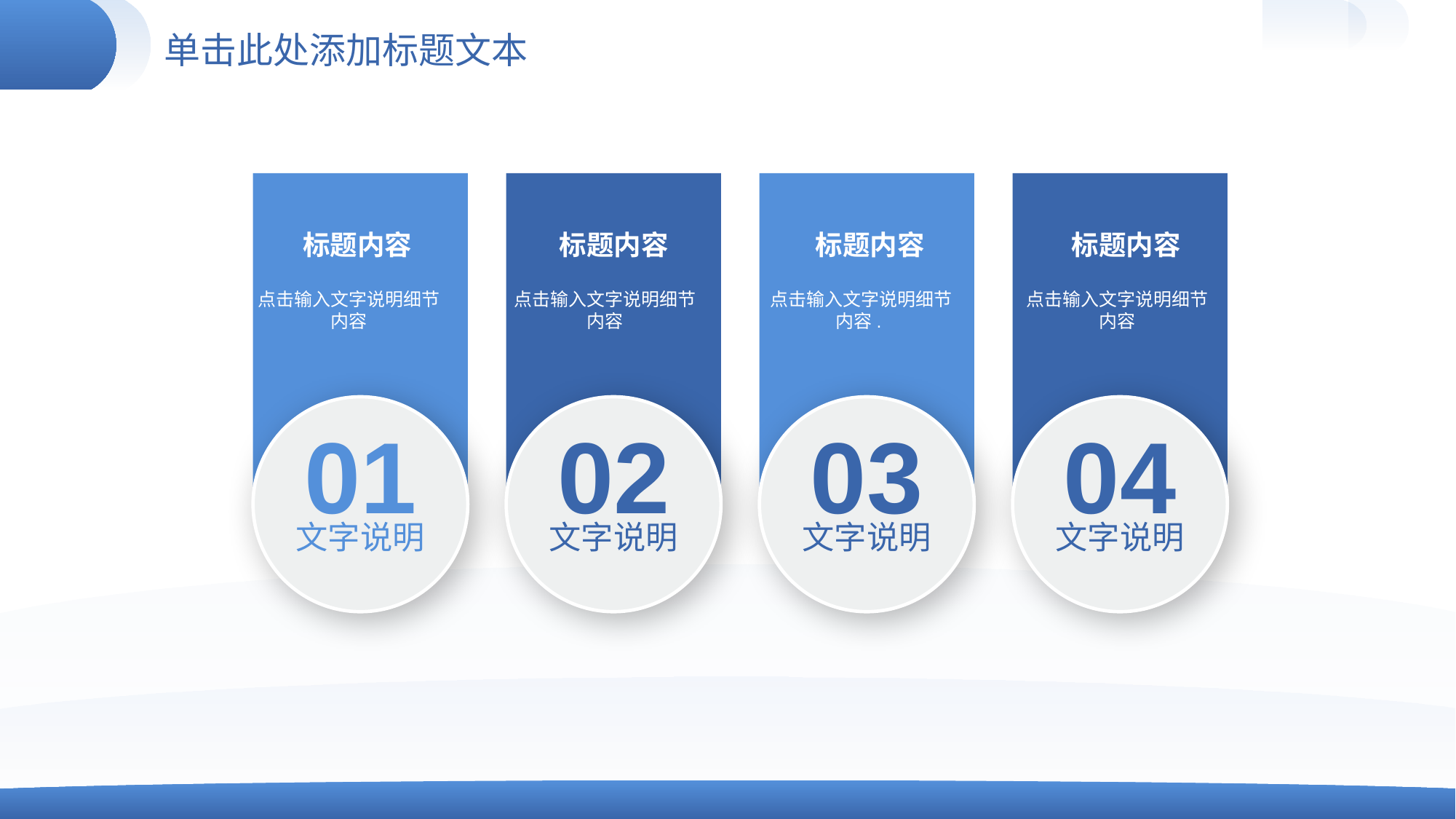

# 单击此处添加标题文本
标题内容
点击输入文字说明细节内容
标题内容
点击输入文字说明细节内容
标题内容
点击输入文字说明细节内容.
标题内容
点击输入文字说明细节内容

01
02
03
04
文字说明
文字说明
文字说明
文字说明